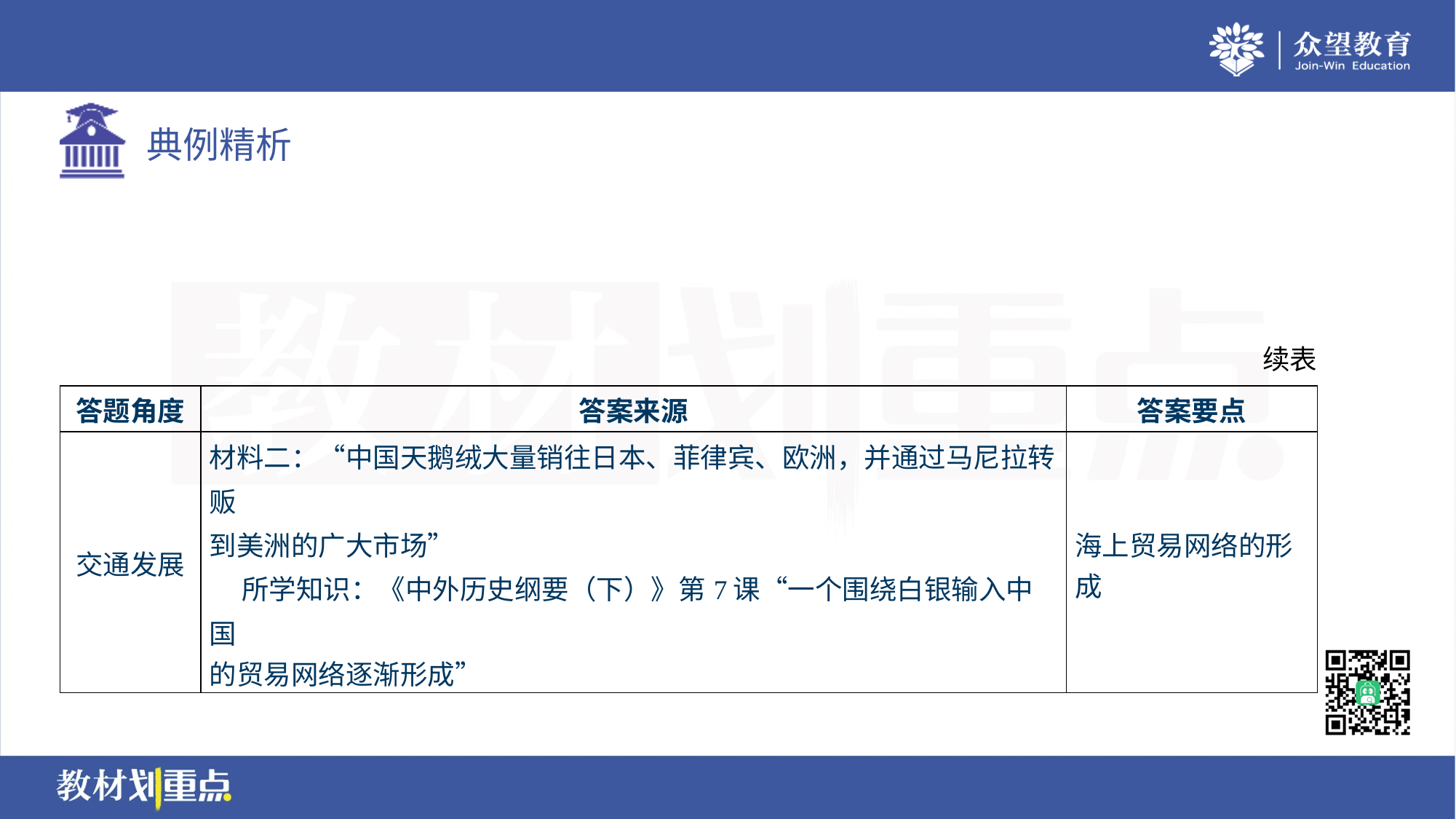

续表
| 答题角度 | 答案来源 | 答案要点 |
| --- | --- | --- |
| 交通发展 | 材料二：“中国天鹅绒大量销往日本、菲律宾、欧洲，并通过马尼拉转贩 到美洲的广大市场” 所学知识：《中外历史纲要（下）》第7课“一个围绕白银输入中国 的贸易网络逐渐形成” | 海上贸易网络的形 成 |